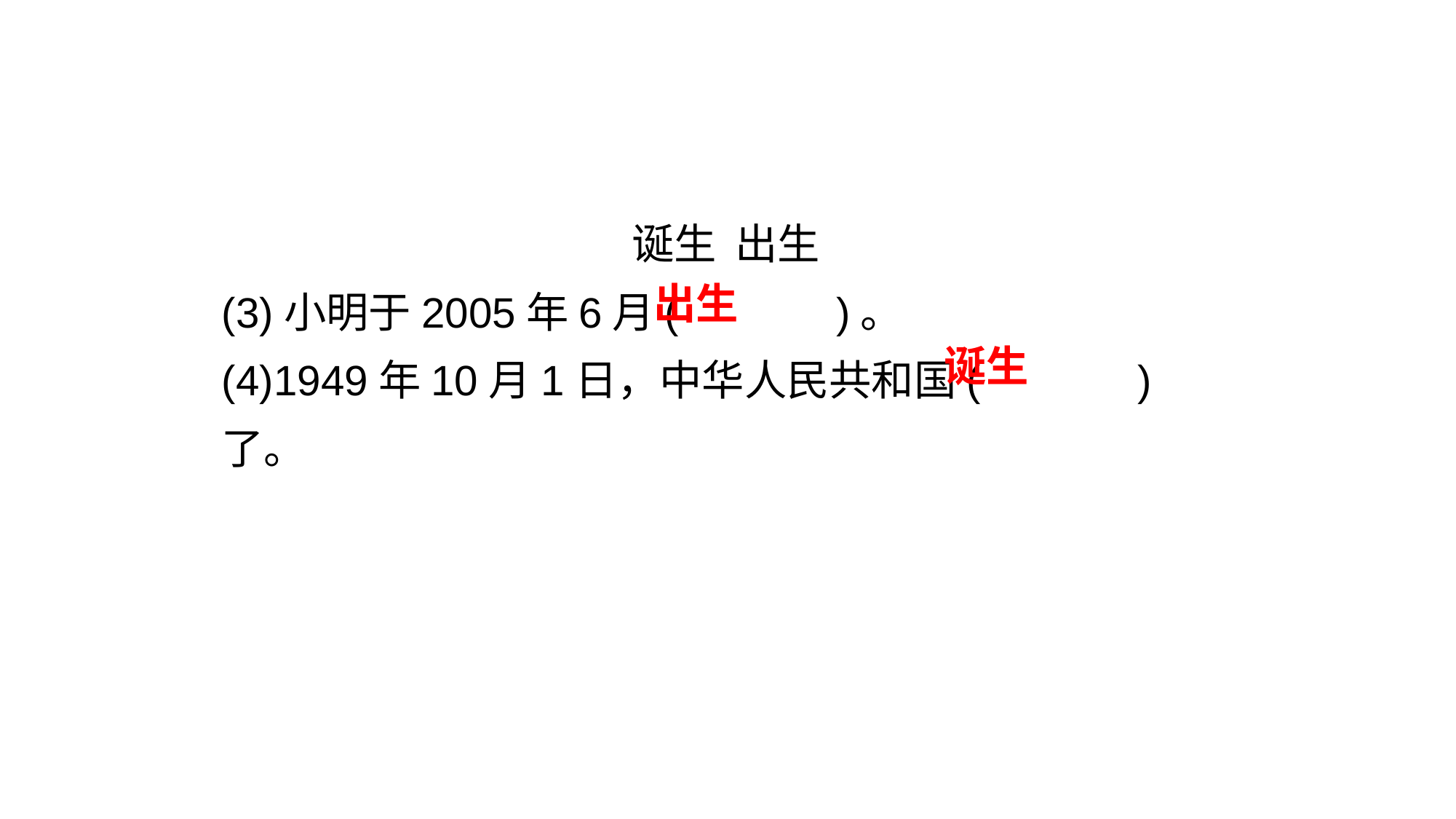

诞生  出生
(3)小明于2005年6月(　　　 )。
(4)1949年10月1日，中华人民共和国(　　　 )了。
出生
诞生